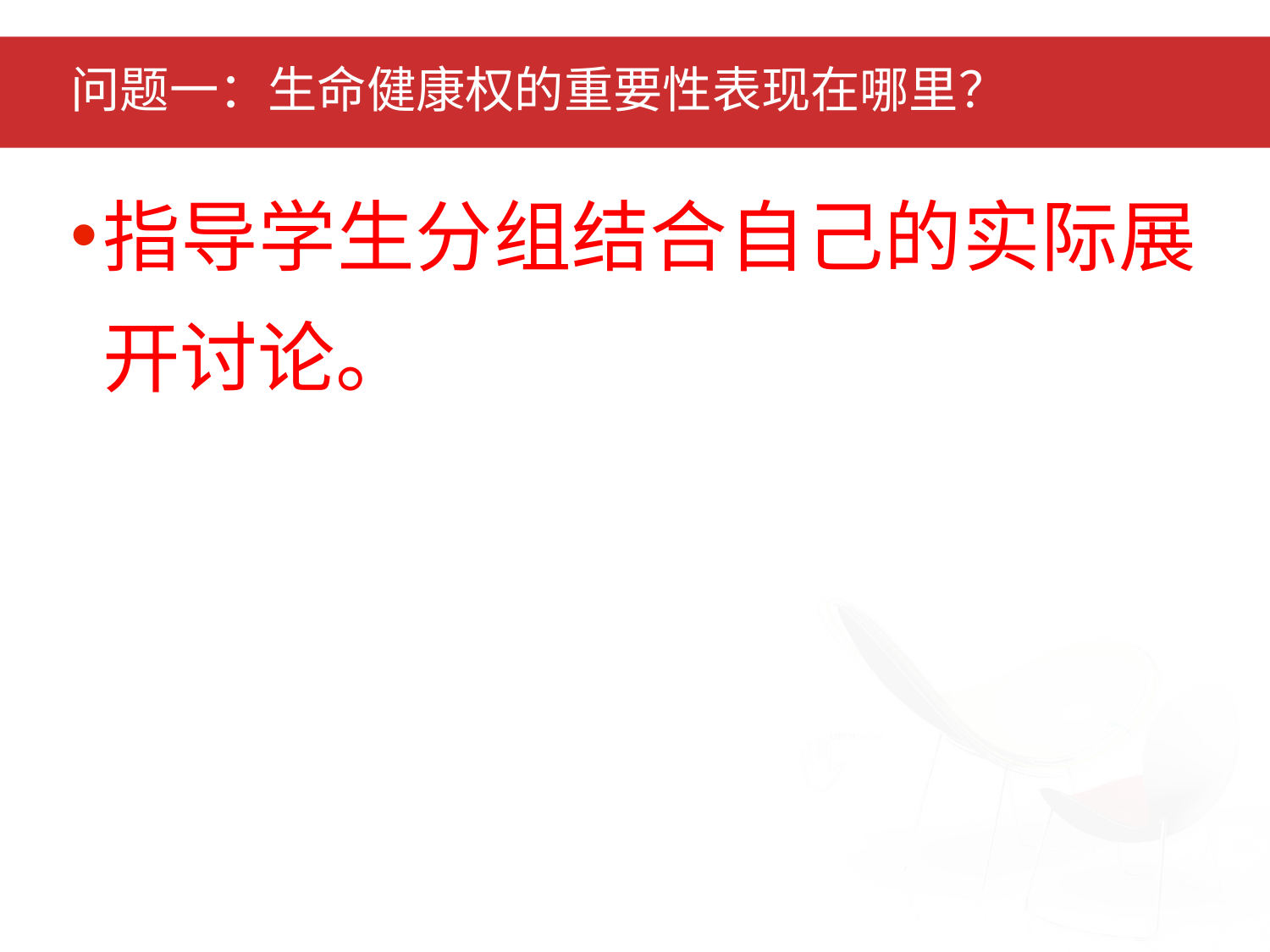

# 问题一：生命健康权的重要性表现在哪里？
指导学生分组结合自己的实际展开讨论。